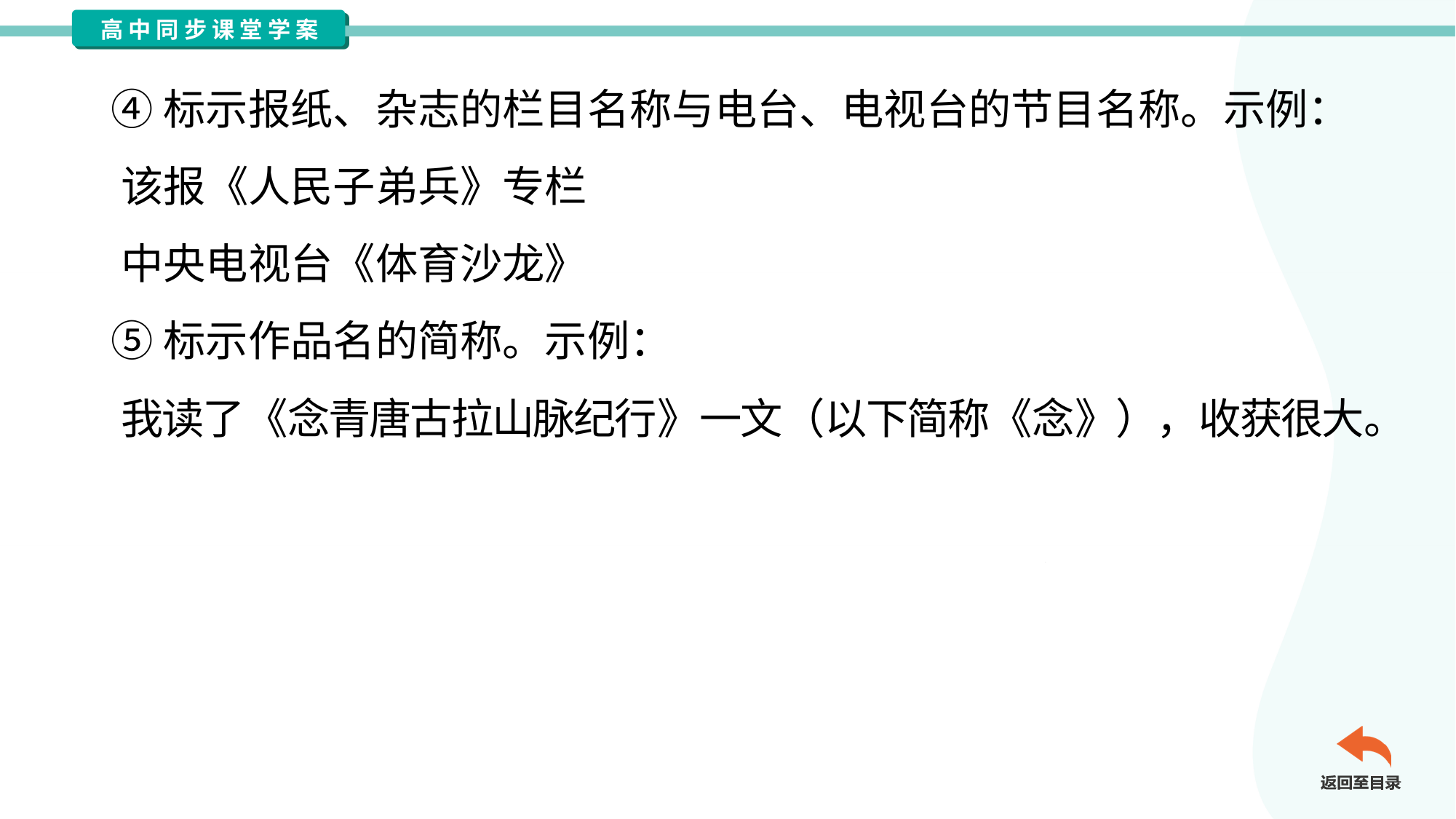

④标示报纸、杂志的栏目名称与电台、电视台的节目名称。示例：
    该报《人民子弟兵》专栏
    中央电视台《体育沙龙》
    ⑤标示作品名的简称。示例：
    我读了《念青唐古拉山脉纪行》一文（以下简称《念》），收获很大。